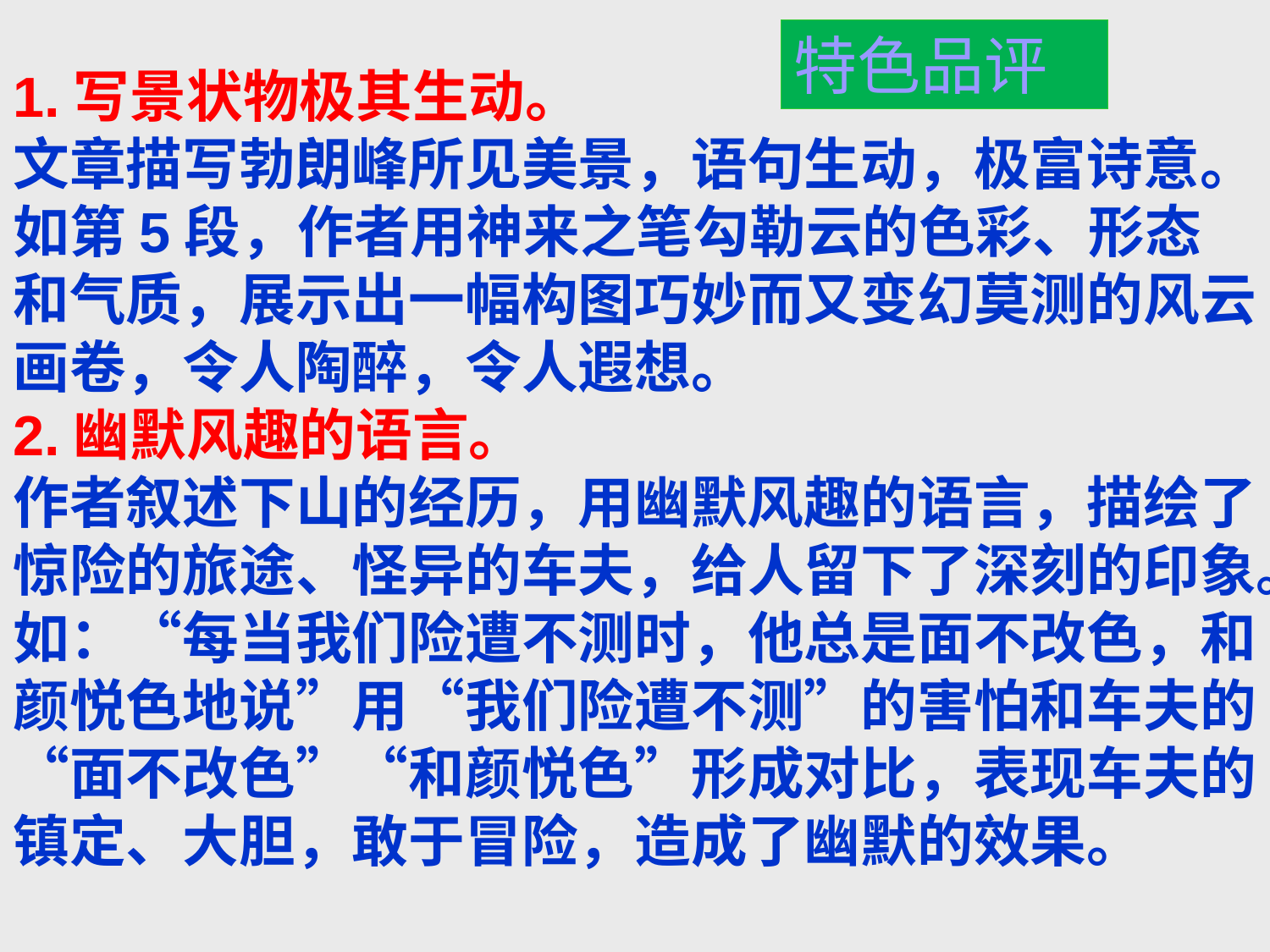

特色品评
1.写景状物极其生动。
文章描写勃朗峰所见美景，语句生动，极富诗意。如第5段，作者用神来之笔勾勒云的色彩、形态和气质，展示出一幅构图巧妙而又变幻莫测的风云画卷，令人陶醉，令人遐想。
2.幽默风趣的语言。
作者叙述下山的经历，用幽默风趣的语言，描绘了惊险的旅途、怪异的车夫，给人留下了深刻的印象。如：“每当我们险遭不测时，他总是面不改色，和颜悦色地说”用“我们险遭不测”的害怕和车夫的“面不改色”“和颜悦色”形成对比，表现车夫的镇定、大胆，敢于冒险，造成了幽默的效果。